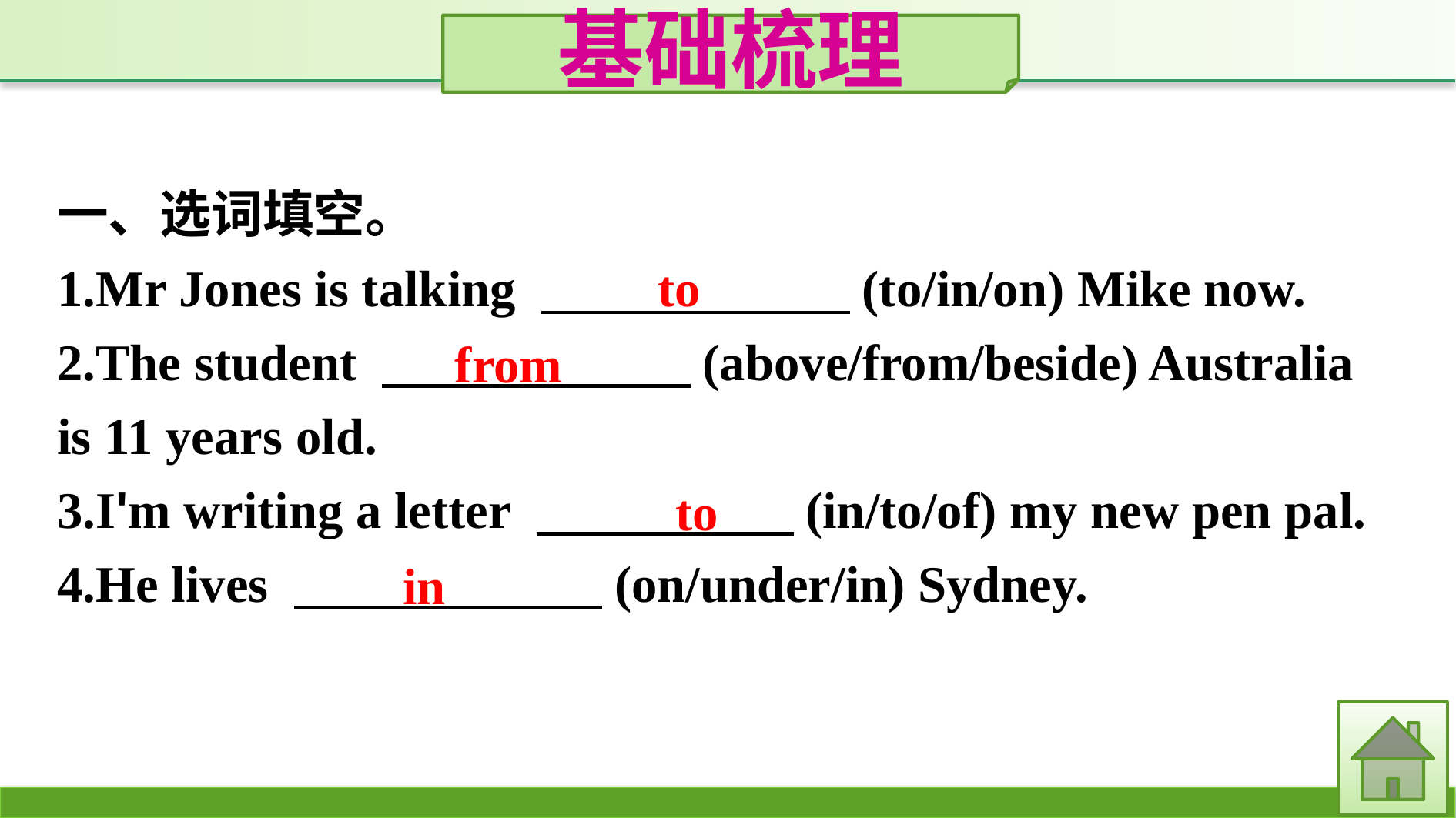

基础梳理
一、选词填空。
1.Mr Jones is talking 　　　　　　(to/in/on) Mike now.
2.The student 　　　　　　(above/from/beside) Australia is 11 years old.
3.I'm writing a letter 　　　　　(in/to/of) my new pen pal.
4.He lives 　　　　　　(on/under/in) Sydney.
to
from
to
in